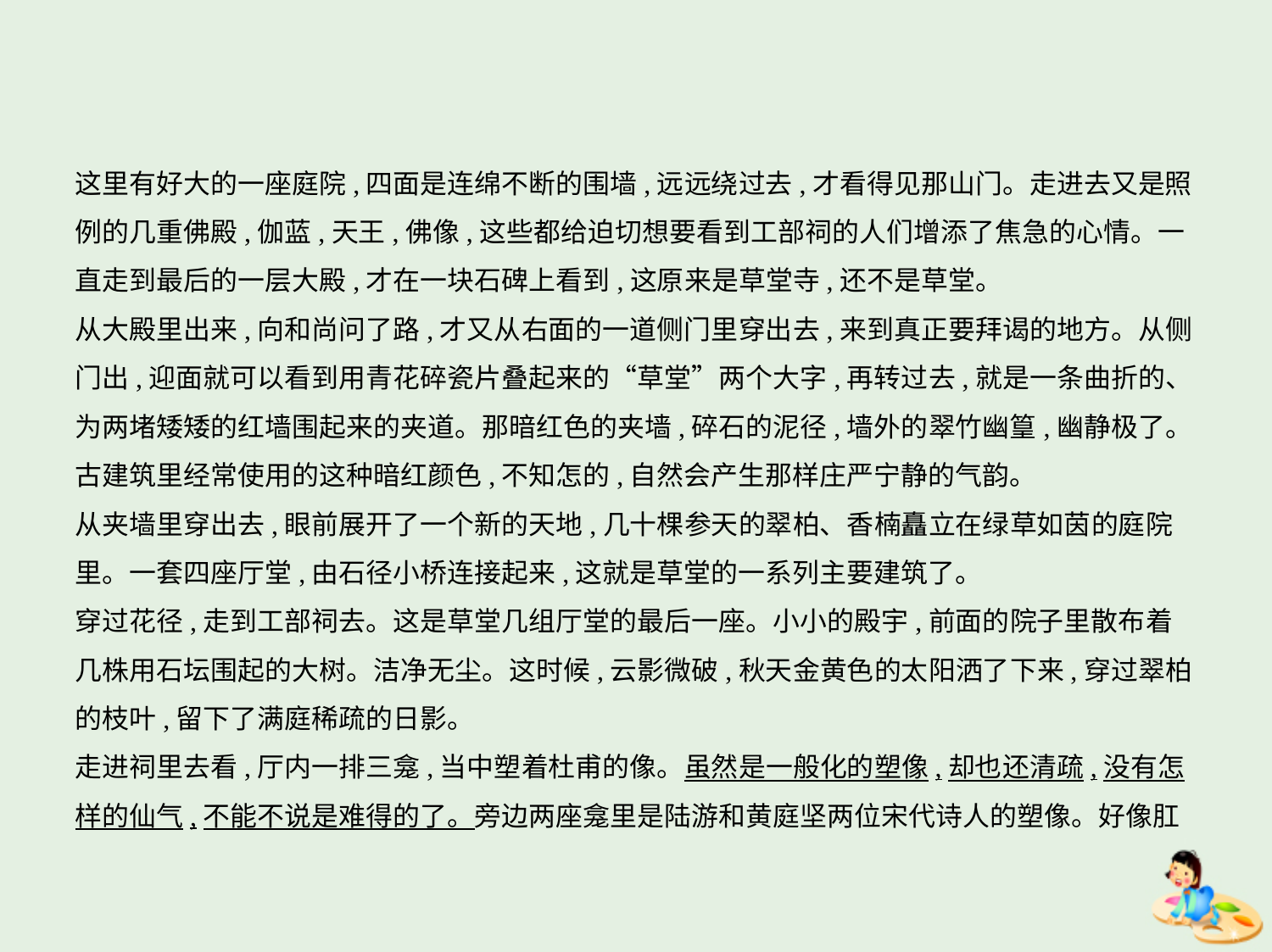

这里有好大的一座庭院,四面是连绵不断的围墙,远远绕过去,才看得见那山门。走进去又是照
例的几重佛殿,伽蓝,天王,佛像,这些都给迫切想要看到工部祠的人们增添了焦急的心情。一
直走到最后的一层大殿,才在一块石碑上看到,这原来是草堂寺,还不是草堂。
从大殿里出来,向和尚问了路,才又从右面的一道侧门里穿出去,来到真正要拜谒的地方。从侧
门出,迎面就可以看到用青花碎瓷片叠起来的“草堂”两个大字,再转过去,就是一条曲折的、
为两堵矮矮的红墙围起来的夹道。那暗红色的夹墙,碎石的泥径,墙外的翠竹幽篁,幽静极了。
古建筑里经常使用的这种暗红颜色,不知怎的,自然会产生那样庄严宁静的气韵。
从夹墙里穿出去,眼前展开了一个新的天地,几十棵参天的翠柏、香楠矗立在绿草如茵的庭院
里。一套四座厅堂,由石径小桥连接起来,这就是草堂的一系列主要建筑了。
穿过花径,走到工部祠去。这是草堂几组厅堂的最后一座。小小的殿宇,前面的院子里散布着
几株用石坛围起的大树。洁净无尘。这时候,云影微破,秋天金黄色的太阳洒了下来,穿过翠柏
的枝叶,留下了满庭稀疏的日影。
走进祠里去看,厅内一排三龛,当中塑着杜甫的像。虽然是一般化的塑像,却也还清疏,没有怎
样的仙气,不能不说是难得的了。旁边两座龛里是陆游和黄庭坚两位宋代诗人的塑像。好像肛